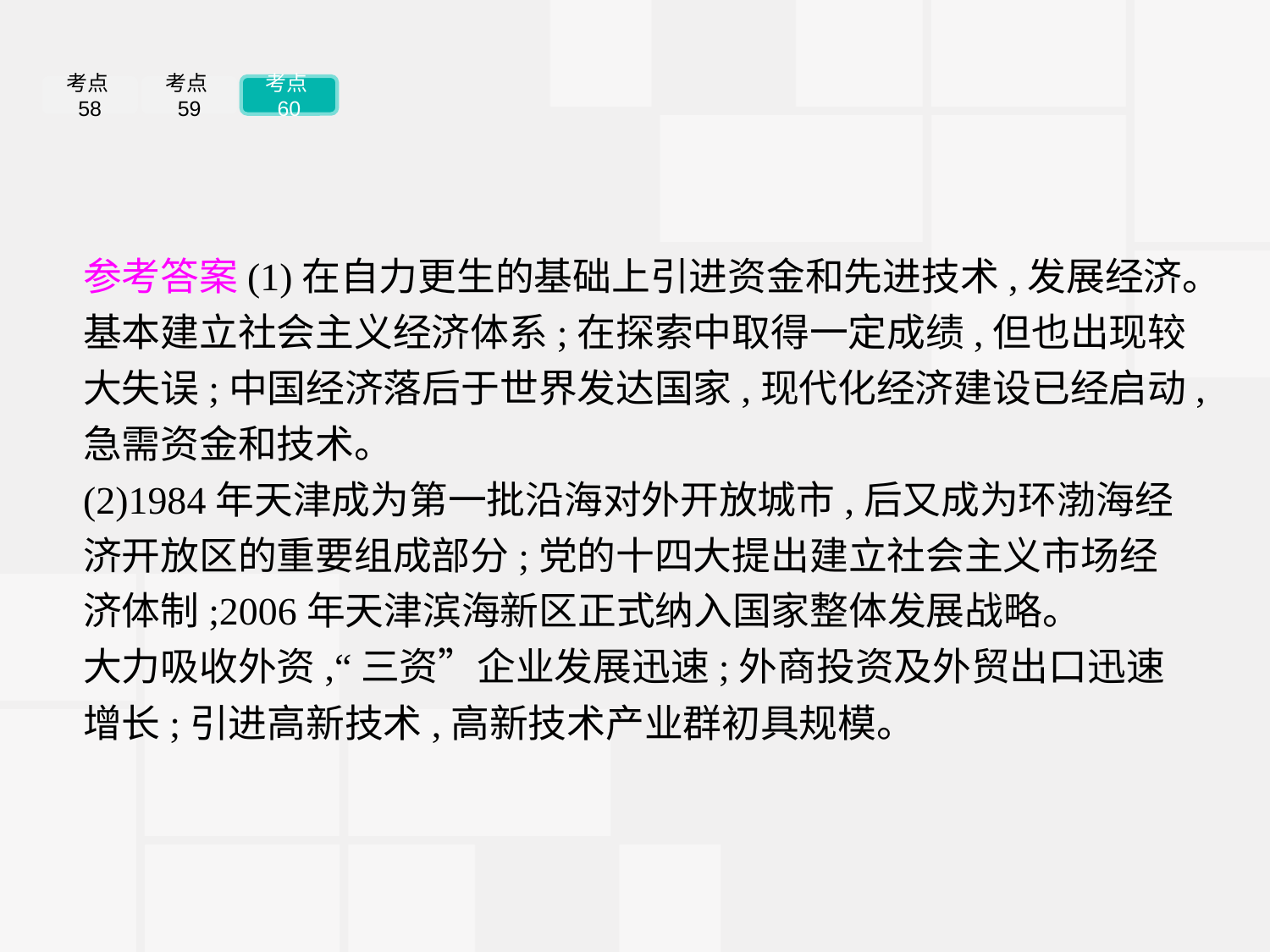

考点58
考点59
考点60
参考答案(1)在自力更生的基础上引进资金和先进技术,发展经济。
基本建立社会主义经济体系;在探索中取得一定成绩,但也出现较大失误;中国经济落后于世界发达国家,现代化经济建设已经启动,急需资金和技术。
(2)1984年天津成为第一批沿海对外开放城市,后又成为环渤海经济开放区的重要组成部分;党的十四大提出建立社会主义市场经济体制;2006年天津滨海新区正式纳入国家整体发展战略。
大力吸收外资,“三资”企业发展迅速;外商投资及外贸出口迅速增长;引进高新技术,高新技术产业群初具规模。